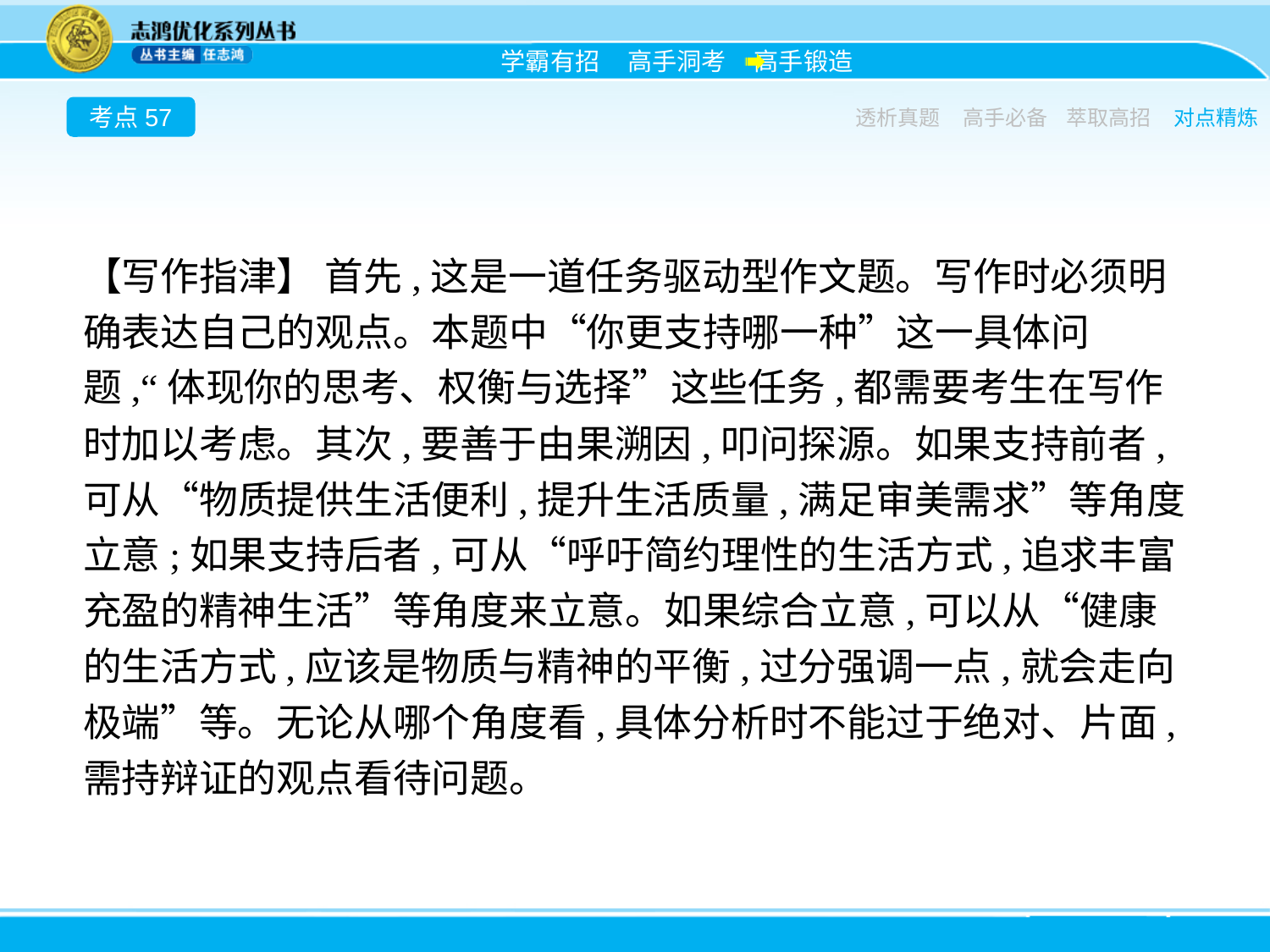

考点57
透析真题
高手必备
萃取高招
对点精炼
【写作指津】 首先,这是一道任务驱动型作文题。写作时必须明确表达自己的观点。本题中“你更支持哪一种”这一具体问题,“体现你的思考、权衡与选择”这些任务,都需要考生在写作时加以考虑。其次,要善于由果溯因,叩问探源。如果支持前者,可从“物质提供生活便利,提升生活质量,满足审美需求”等角度立意;如果支持后者,可从“呼吁简约理性的生活方式,追求丰富充盈的精神生活”等角度来立意。如果综合立意,可以从“健康的生活方式,应该是物质与精神的平衡,过分强调一点,就会走向极端”等。无论从哪个角度看,具体分析时不能过于绝对、片面,需持辩证的观点看待问题。